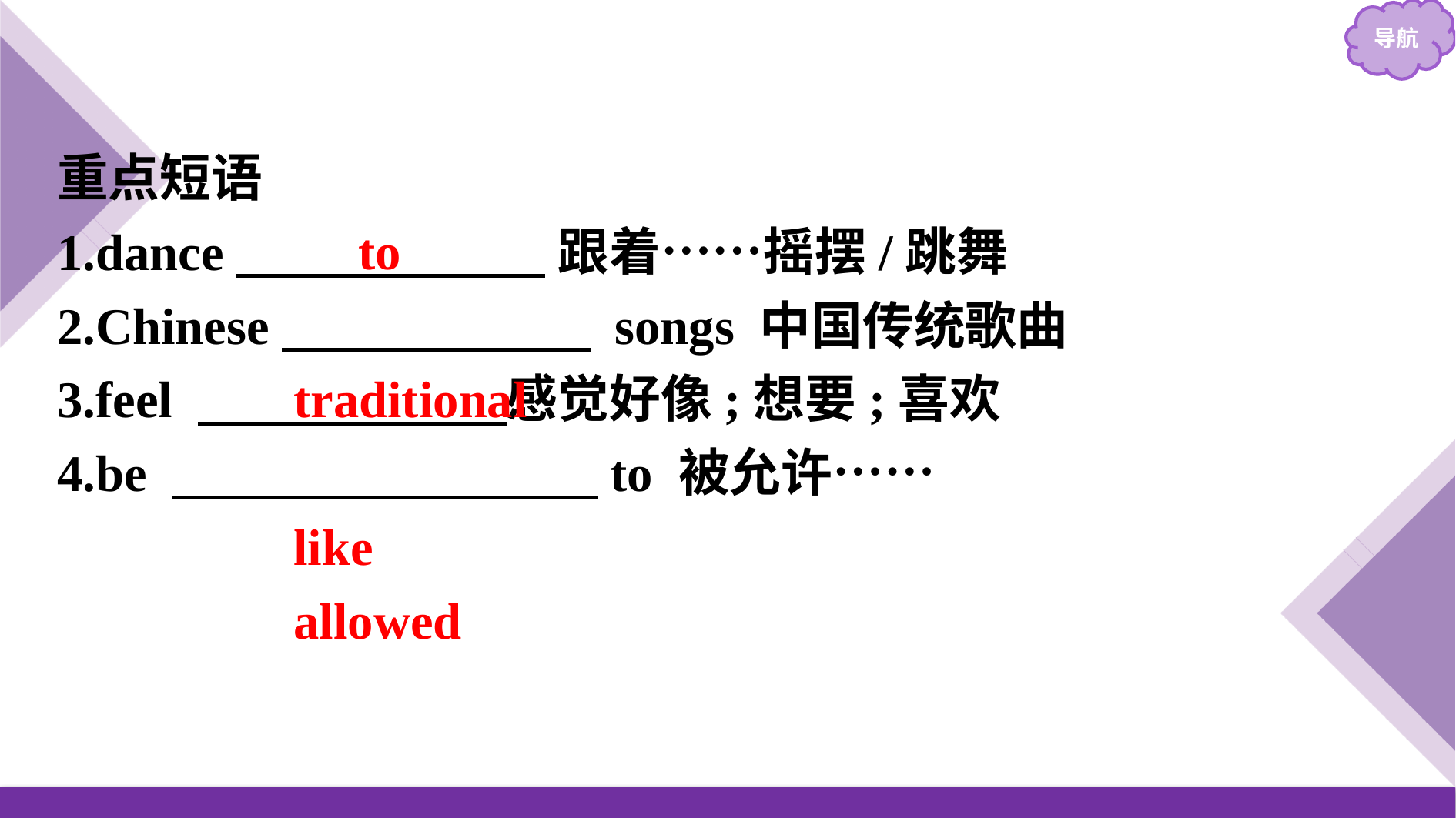

重点短语
1.dance　　　　　　 跟着……摇摆/跳舞
2.Chinese　　　　　　 songs 中国传统歌曲
3.feel 　　　　　　感觉好像;想要;喜欢
4.be 　          　　　　　to 被允许……
     to
 traditional
like
allowed